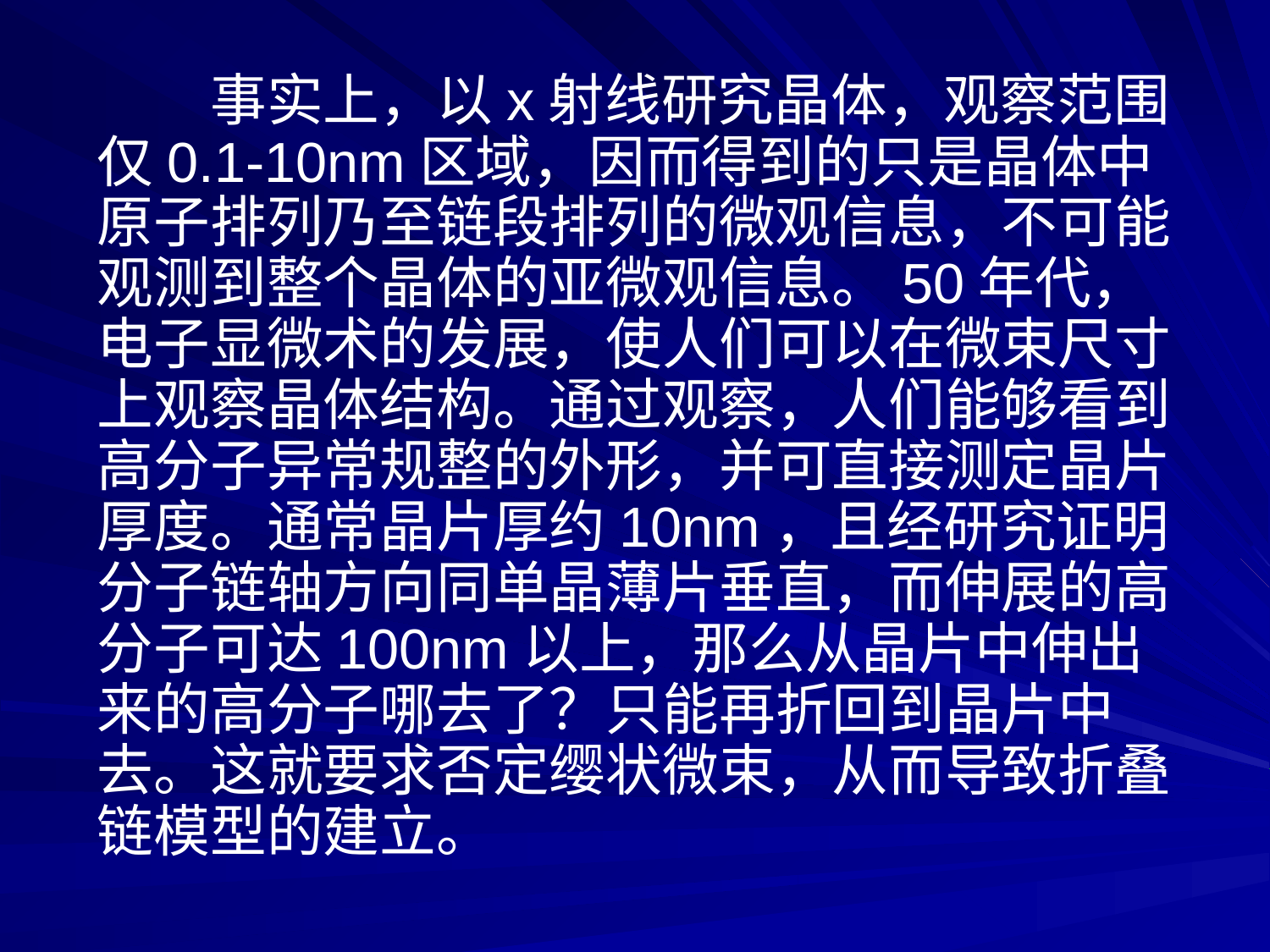

事实上，以x射线研究晶体，观察范围仅0.1-10nm区域，因而得到的只是晶体中原子排列乃至链段排列的微观信息，不可能观测到整个晶体的亚微观信息。50年代，电子显微术的发展，使人们可以在微束尺寸上观察晶体结构。通过观察，人们能够看到高分子异常规整的外形，并可直接测定晶片厚度。通常晶片厚约10nm，且经研究证明分子链轴方向同单晶薄片垂直，而伸展的高分子可达100nm以上，那么从晶片中伸出来的高分子哪去了？只能再折回到晶片中去。这就要求否定缨状微束，从而导致折叠链模型的建立。